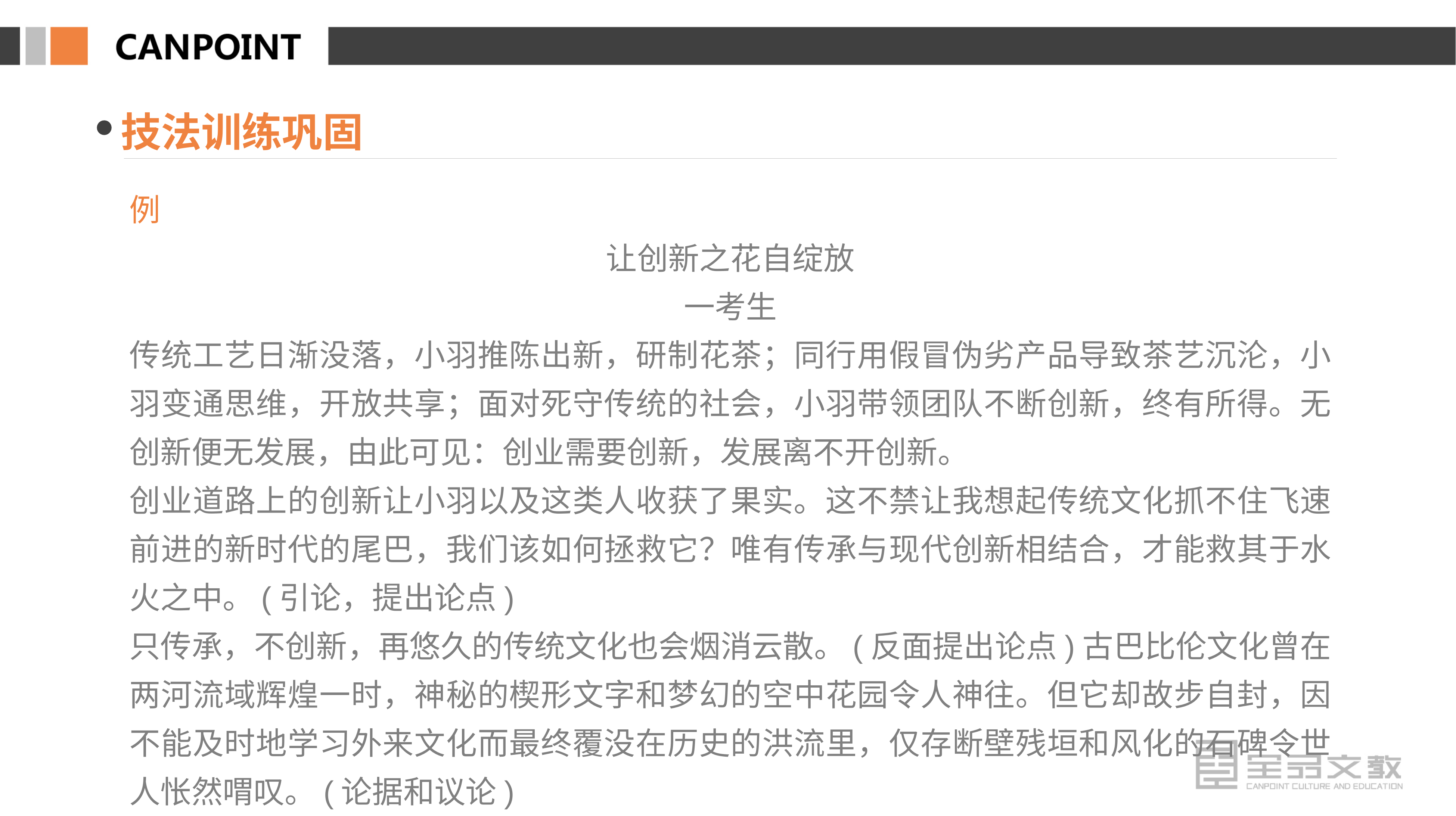

技法训练巩固

例
让创新之花自绽放
一考生
传统工艺日渐没落，小羽推陈出新，研制花茶；同行用假冒伪劣产品导致茶艺沉沦，小羽变通思维，开放共享；面对死守传统的社会，小羽带领团队不断创新，终有所得。无创新便无发展，由此可见：创业需要创新，发展离不开创新。
创业道路上的创新让小羽以及这类人收获了果实。这不禁让我想起传统文化抓不住飞速前进的新时代的尾巴，我们该如何拯救它？唯有传承与现代创新相结合，才能救其于水火之中。(引论，提出论点)
只传承，不创新，再悠久的传统文化也会烟消云散。(反面提出论点)古巴比伦文化曾在两河流域辉煌一时，神秘的楔形文字和梦幻的空中花园令人神往。但它却故步自封，因不能及时地学习外来文化而最终覆没在历史的洪流里，仅存断壁残垣和风化的石碑令世人怅然喟叹。(论据和议论)